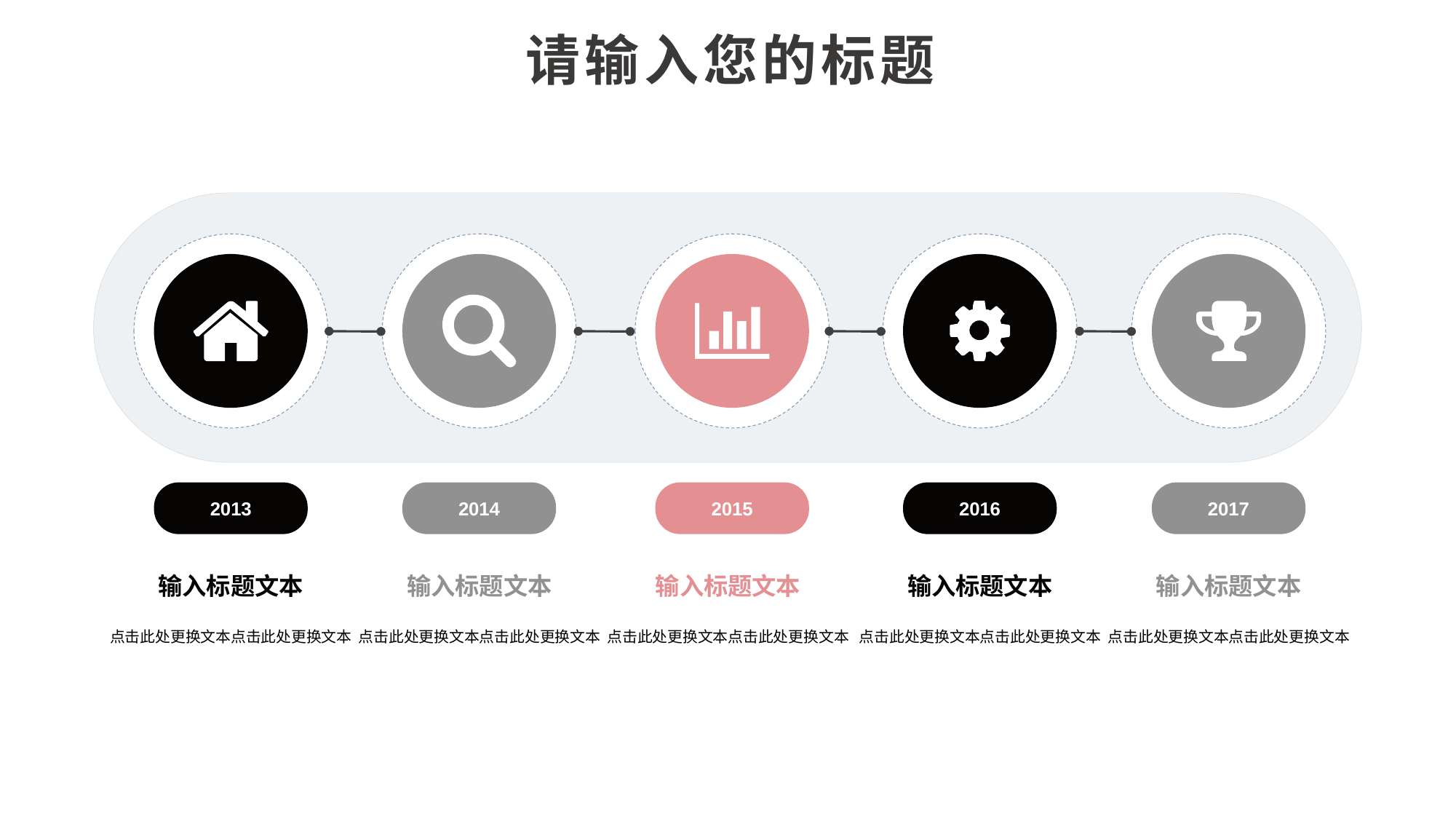

请输入您的标题

2013
输入标题文本
点击此处更换文本点击此处更换文本
2014
输入标题文本
点击此处更换文本点击此处更换文本
2015
输入标题文本
点击此处更换文本点击此处更换文本
2016
输入标题文本
点击此处更换文本点击此处更换文本
2017
输入标题文本
点击此处更换文本点击此处更换文本